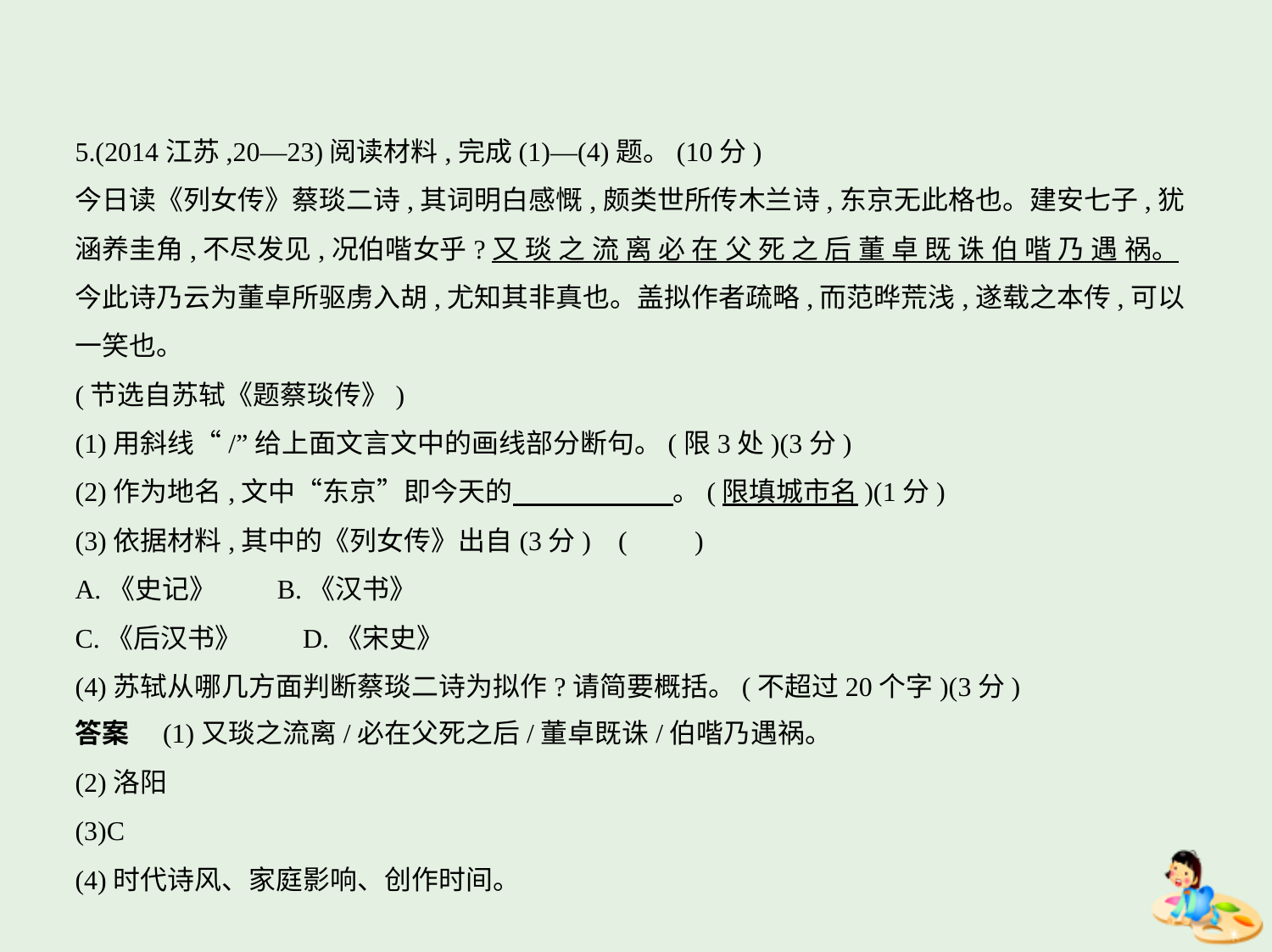

5.(2014江苏,20—23)阅读材料,完成(1)—(4)题。(10分)
今日读《列女传》蔡琰二诗,其词明白感慨,颇类世所传木兰诗,东京无此格也。建安七子,犹
涵养圭角,不尽发见,况伯喈女乎?又 琰 之 流 离 必 在 父 死 之 后 董 卓 既 诛 伯 喈 乃 遇 祸。
今此诗乃云为董卓所驱虏入胡,尤知其非真也。盖拟作者疏略,而范晔荒浅,遂载之本传,可以
一笑也。
(节选自苏轼《题蔡琰传》)
(1)用斜线“/”给上面文言文中的画线部分断句。(限3处)(3分)
(2)作为地名,文中“东京”即今天的　　　　　    。(限填城市名)(1分)
(3)依据材料,其中的《列女传》出自(3分) (　　)
A.《史记》　　B.《汉书》
C.《后汉书》　　D.《宋史》
(4)苏轼从哪几方面判断蔡琰二诗为拟作?请简要概括。(不超过20个字)(3分)
答案　(1)又琰之流离/必在父死之后/董卓既诛/伯喈乃遇祸。
(2)洛阳
(3)C
(4)时代诗风、家庭影响、创作时间。